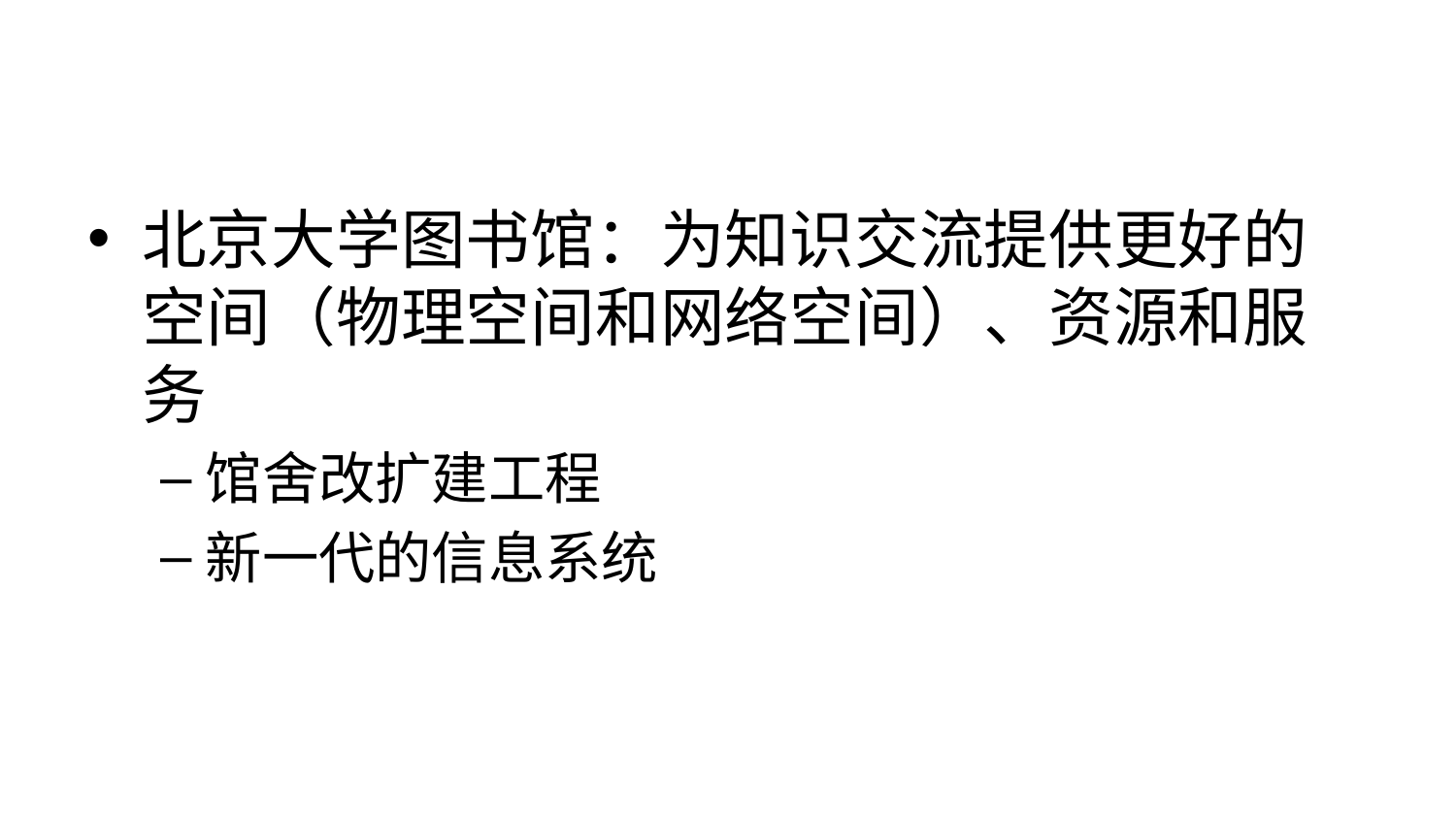

#
北京大学图书馆：为知识交流提供更好的空间（物理空间和网络空间）、资源和服务
馆舍改扩建工程
新一代的信息系统